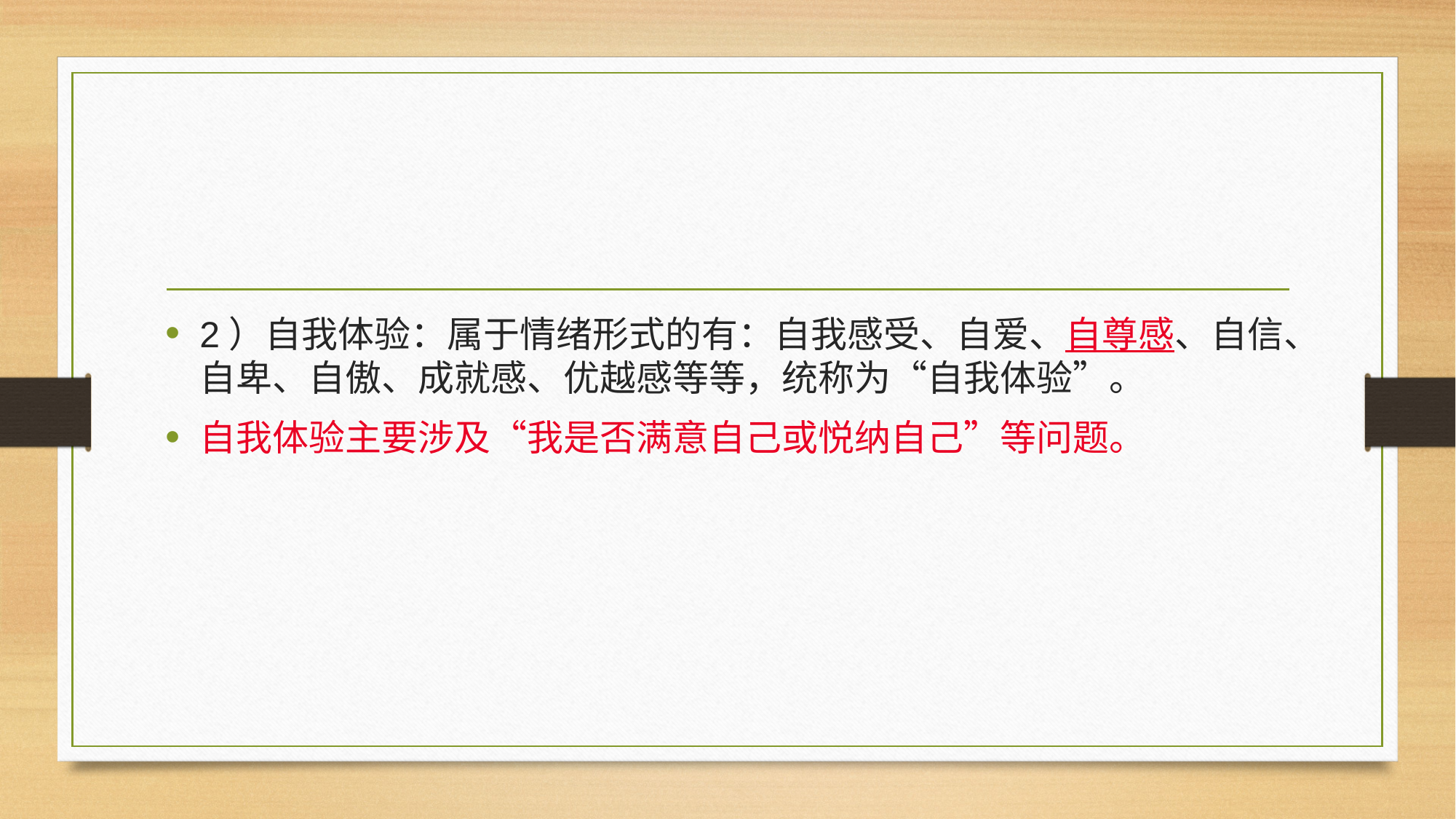

#
2）自我体验：属于情绪形式的有：自我感受、自爱、自尊感、自信、自卑、自傲、成就感、优越感等等，统称为“自我体验”。
自我体验主要涉及“我是否满意自己或悦纳自己”等问题。